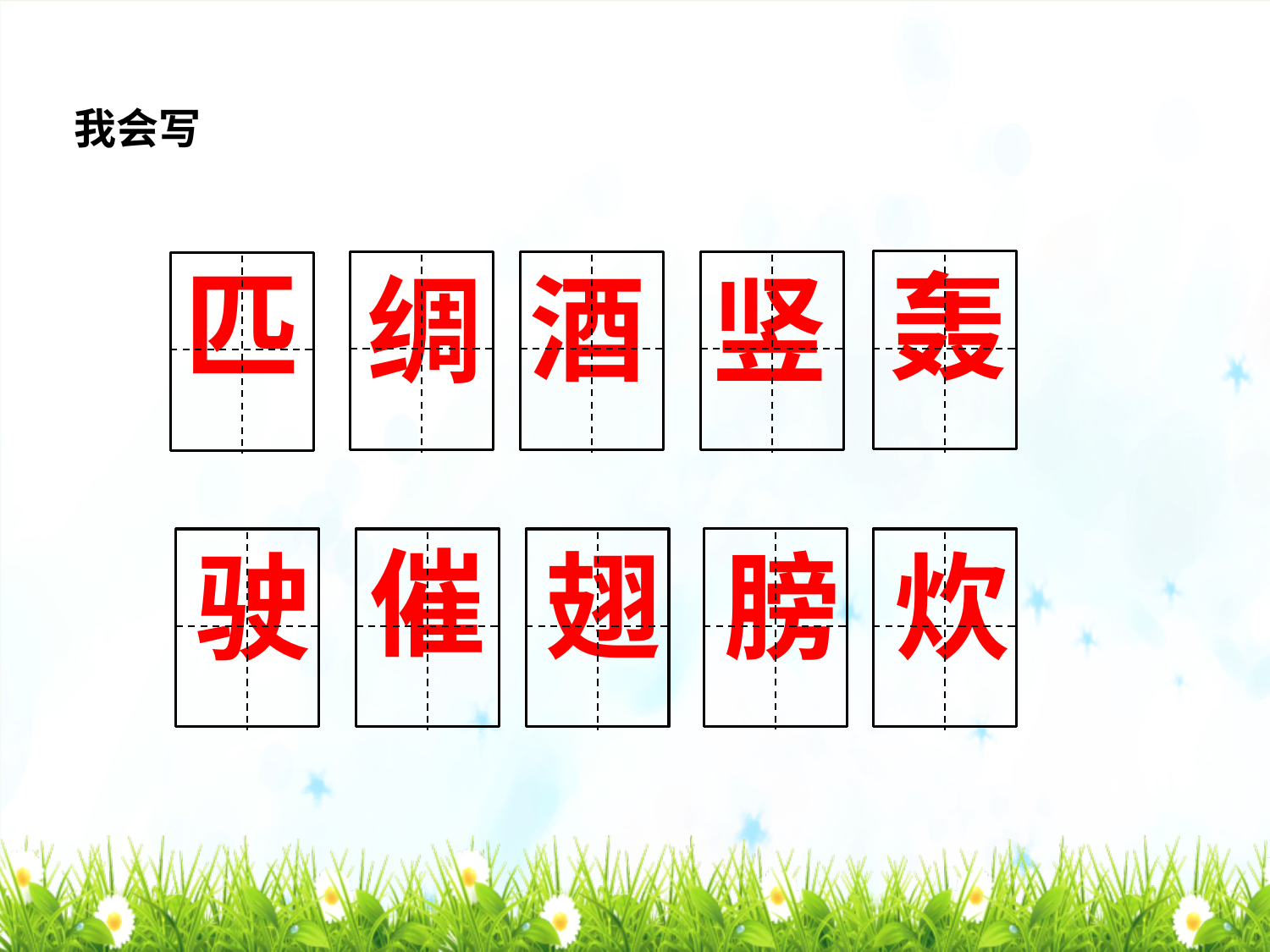

我会写

匹
轰
酒

绸
竖
催

膀

驶
翅
炊